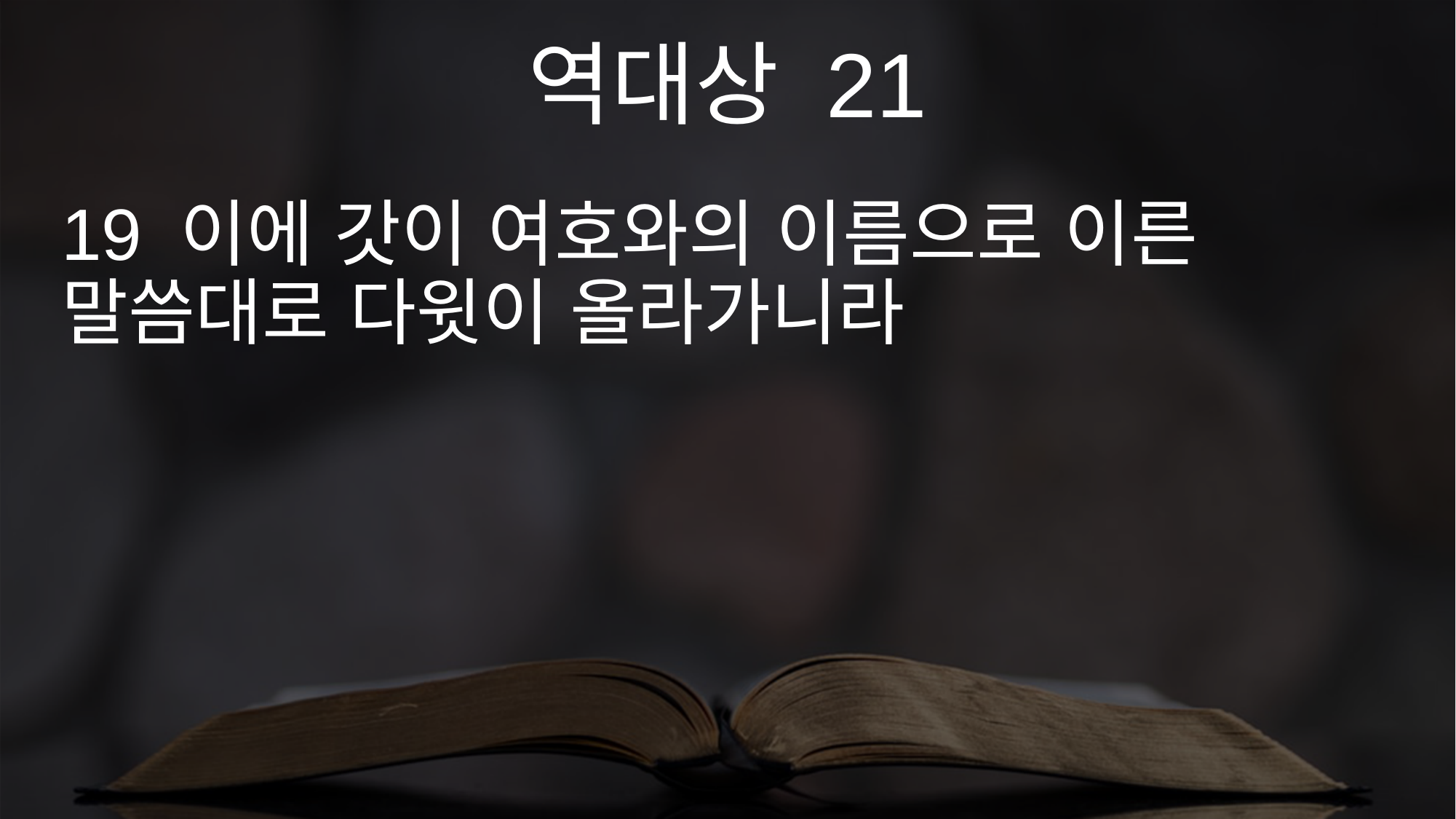

역대상 21
19 이에 갓이 여호와의 이름으로 이른 말씀대로 다윗이 올라가니라